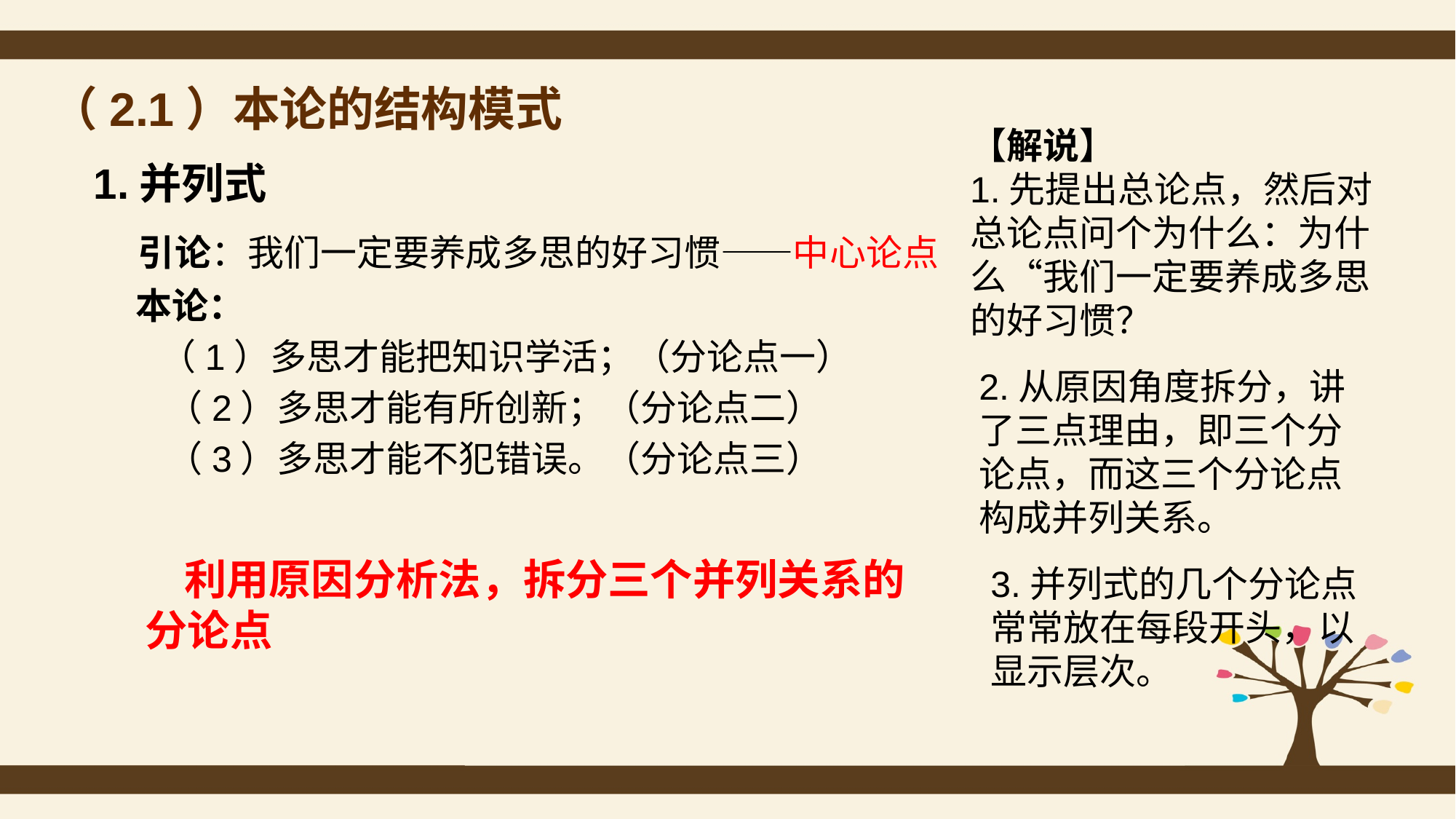

（2.1）本论的结构模式
【解说】
1.先提出总论点，然后对总论点问个为什么：为什么“我们一定要养成多思的好习惯？
1.并列式
   引论：我们一定要养成多思的好习惯——中心论点
    本论：
       （1）多思才能把知识学活；（分论点一）
　　（2）多思才能有所创新；（分论点二）
　　（3）多思才能不犯错误。（分论点三）

2.从原因角度拆分，讲了三点理由，即三个分论点，而这三个分论点构成并列关系。
   利用原因分析法，拆分三个并列关系的分论点
3.并列式的几个分论点常常放在每段开头，以显示层次。